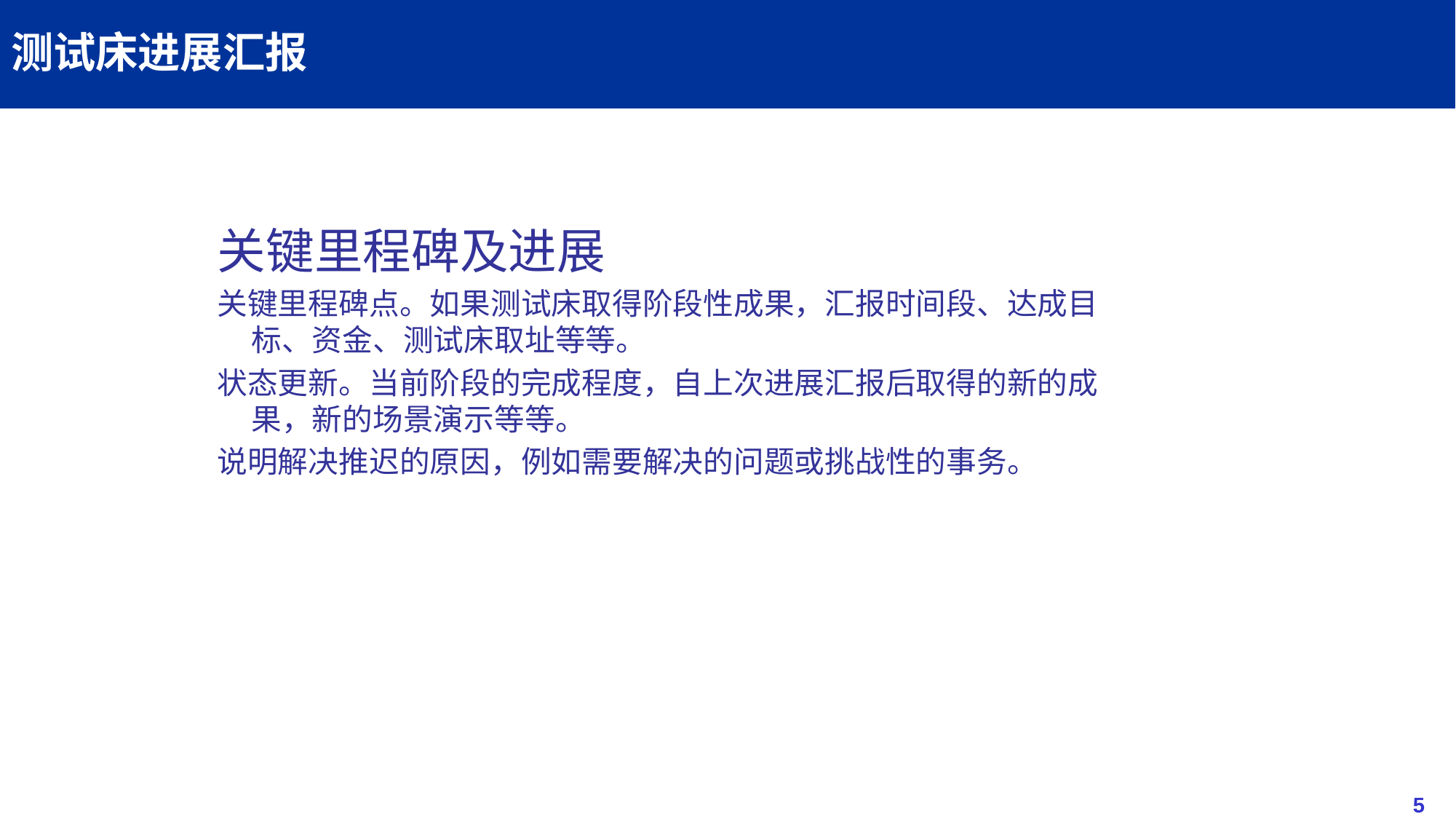

# 测试床进展汇报

关键里程碑及进展
关键里程碑点。如果测试床取得阶段性成果，汇报时间段、达成目标、资金、测试床取址等等。
状态更新。当前阶段的完成程度，自上次进展汇报后取得的新的成果，新的场景演示等等。
说明解决推迟的原因，例如需要解决的问题或挑战性的事务。